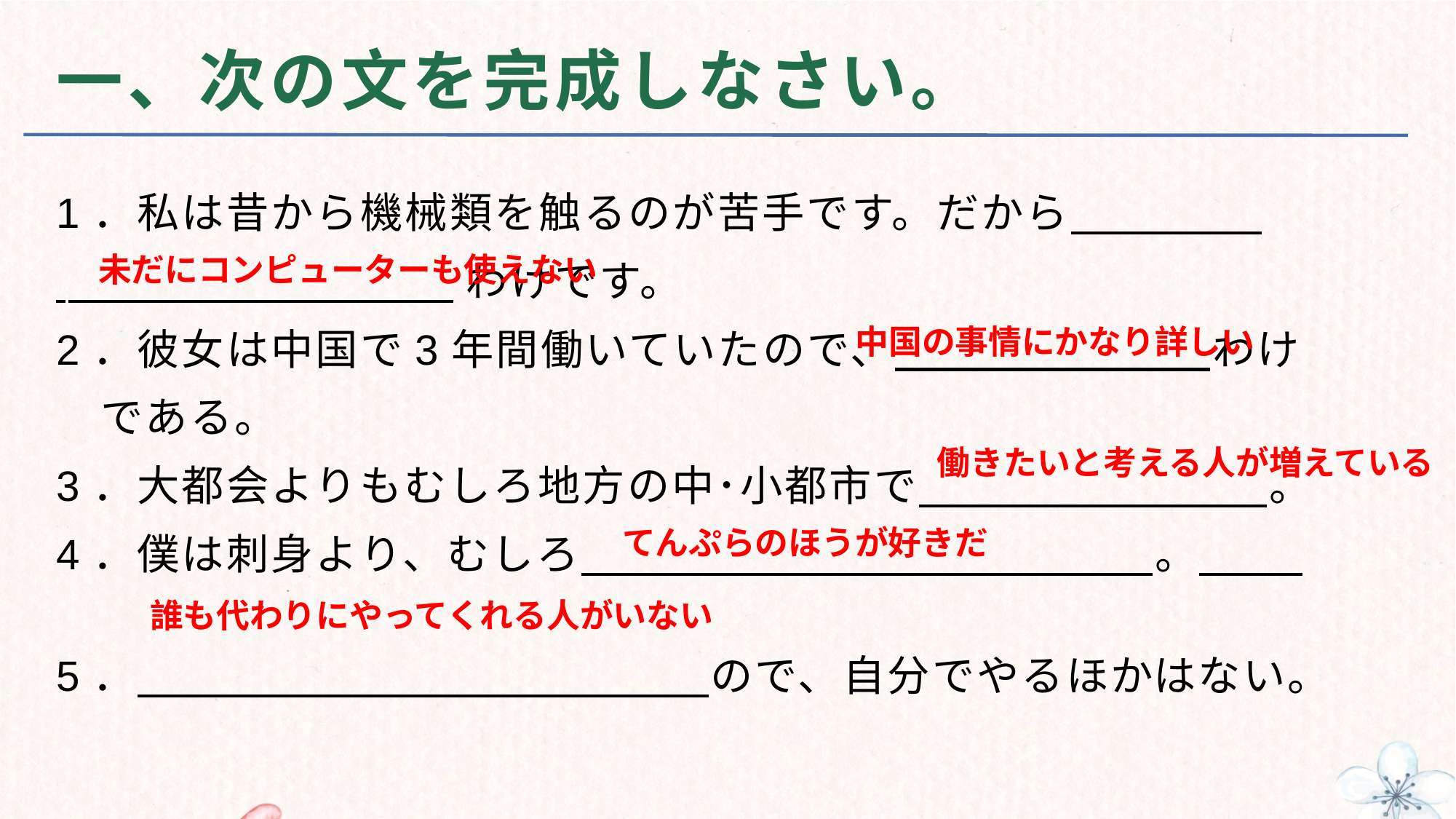

# 一、次の文を完成しなさい。
1．私は昔から機械類を触るのが苦手です。だから
                                  わけです。
2．彼女は中国で3年間働いていたので、　　　        　　わけ
　である。
3．大都会よりもむしろ地方の中･小都市で　　　　　       　。
4．僕は刺身より、むしろ　　　　　　　　　　　       。
5．　　　　　　　　　　　       ので、自分でやるほかはない。
未だにコンピューターも使えない
中国の事情にかなり詳しい
働きたいと考える人が増えている
てんぷらのほうが好きだ
誰も代わりにやってくれる人がいない